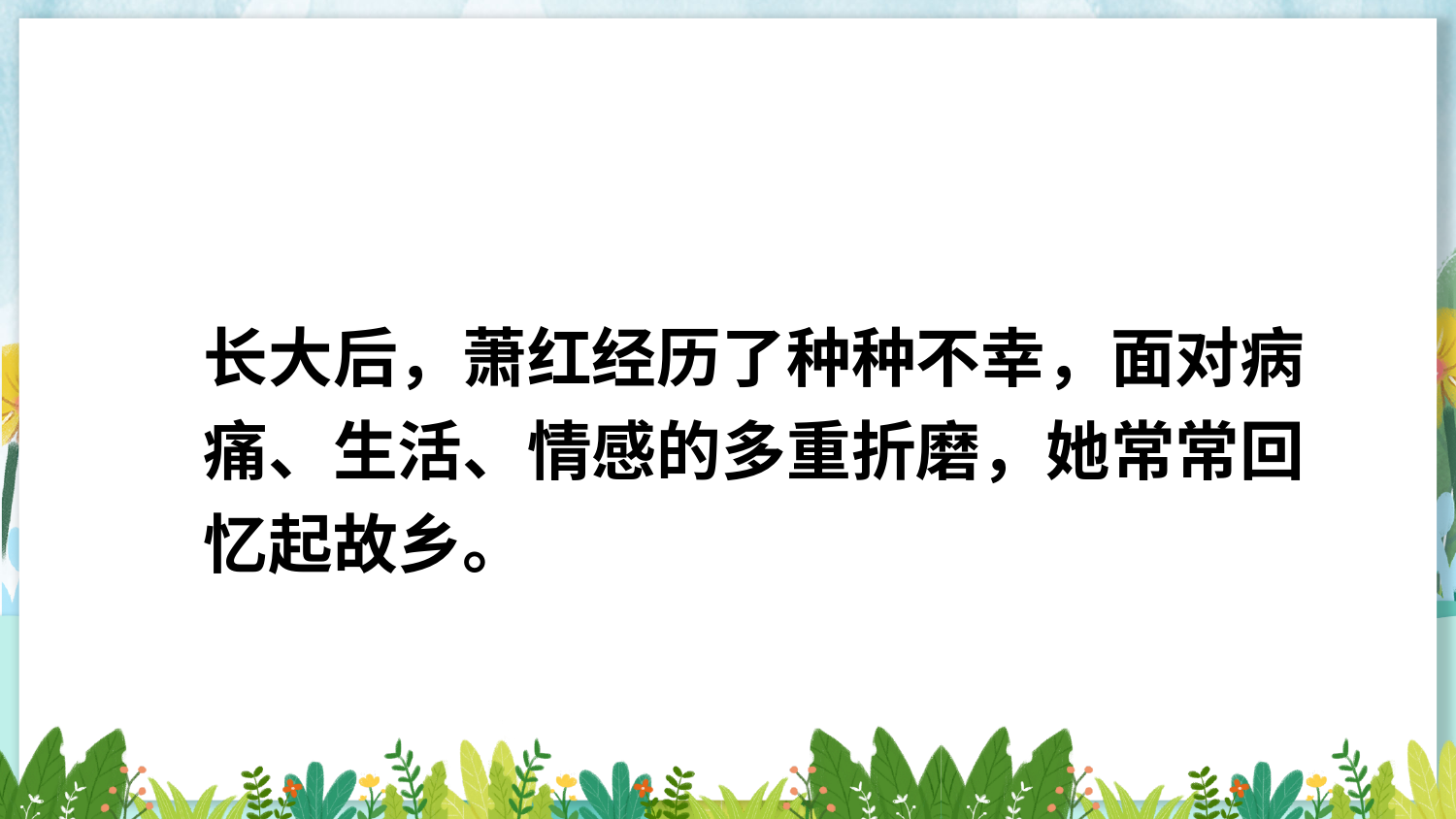

长大后，萧红经历了种种不幸，面对病痛、生活、情感的多重折磨，她常常回忆起故乡。